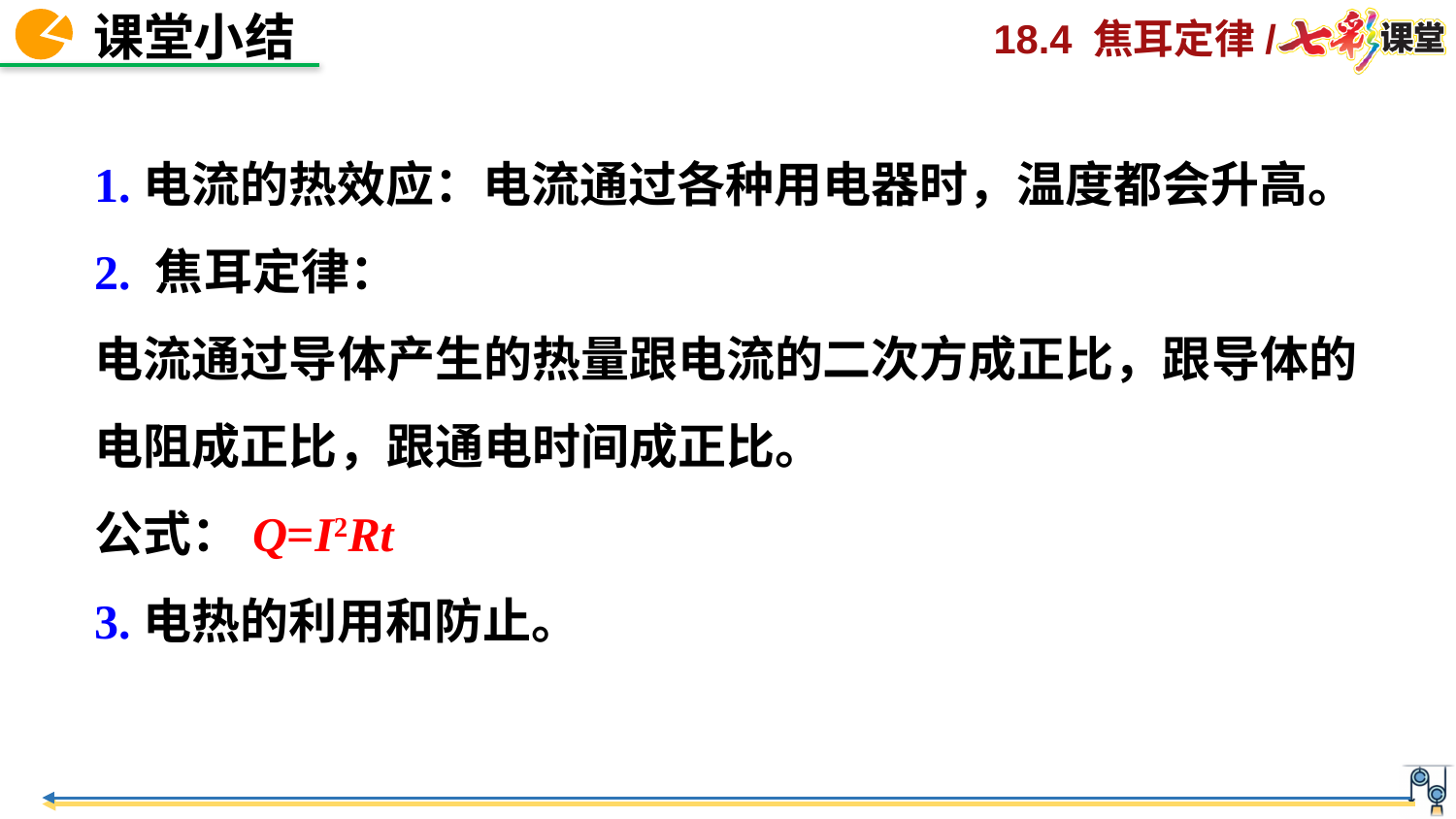

1.电流的热效应：电流通过各种用电器时，温度都会升高。
2. 焦耳定律：
电流通过导体产生的热量跟电流的二次方成正比，跟导体的电阻成正比，跟通电时间成正比。
公式：Q=I2Rt
3.电热的利用和防止。